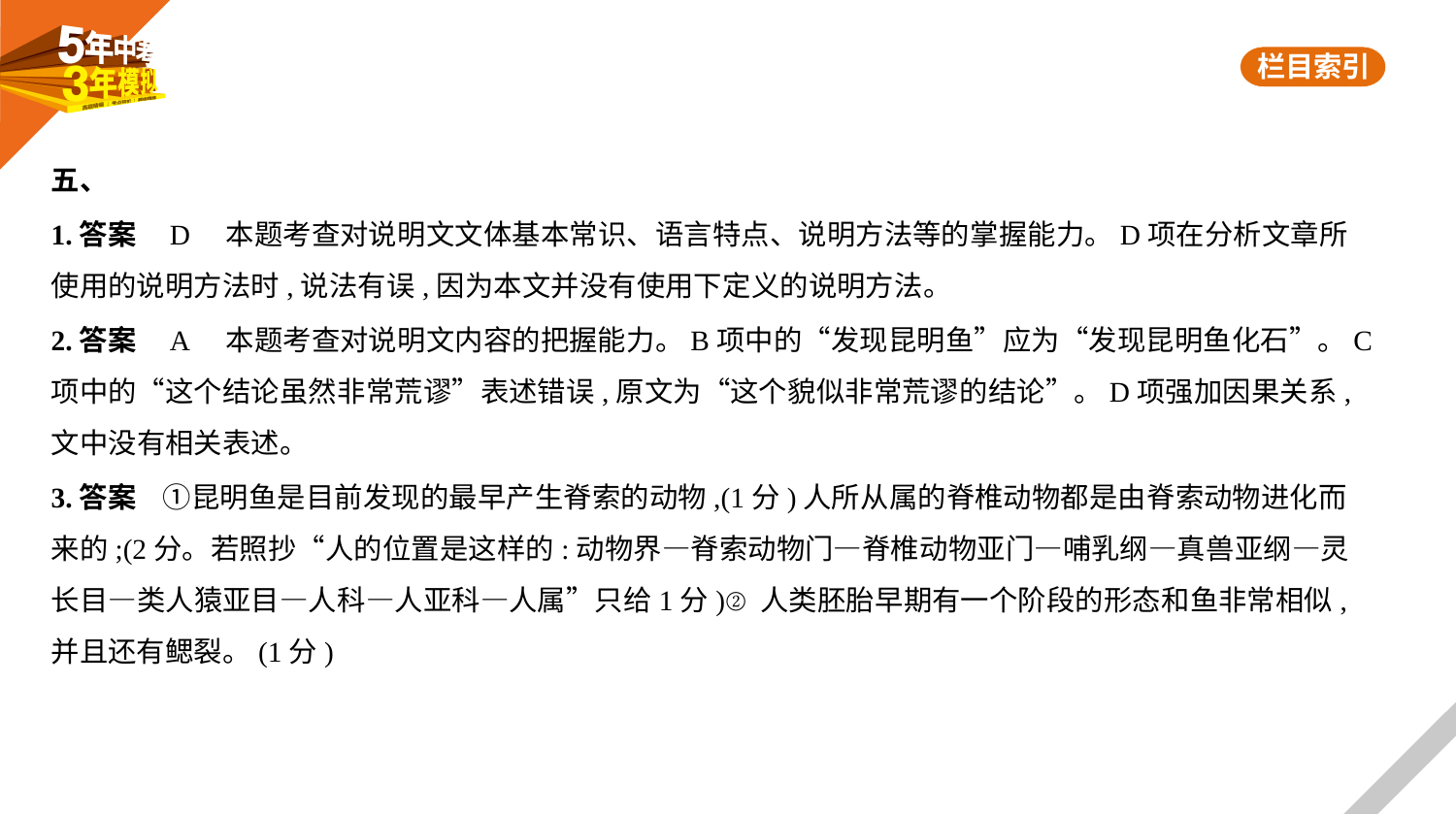

五、
1.答案    D　本题考查对说明文文体基本常识、语言特点、说明方法等的掌握能力。D项在分析文章所
使用的说明方法时,说法有误,因为本文并没有使用下定义的说明方法。
2.答案    A　本题考查对说明文内容的把握能力。B项中的“发现昆明鱼”应为“发现昆明鱼化石”。C
项中的“这个结论虽然非常荒谬”表述错误,原文为“这个貌似非常荒谬的结论”。D项强加因果关系,
文中没有相关表述。
3.答案    ①昆明鱼是目前发现的最早产生脊索的动物,(1分)人所从属的脊椎动物都是由脊索动物进化而
来的;(2分。若照抄“人的位置是这样的:动物界—脊索动物门—脊椎动物亚门—哺乳纲—真兽亚纲—灵
长目—类人猿亚目—人科—人亚科—人属”只给1分)②人类胚胎早期有一个阶段的形态和鱼非常相似,
并且还有鳃裂。(1分)